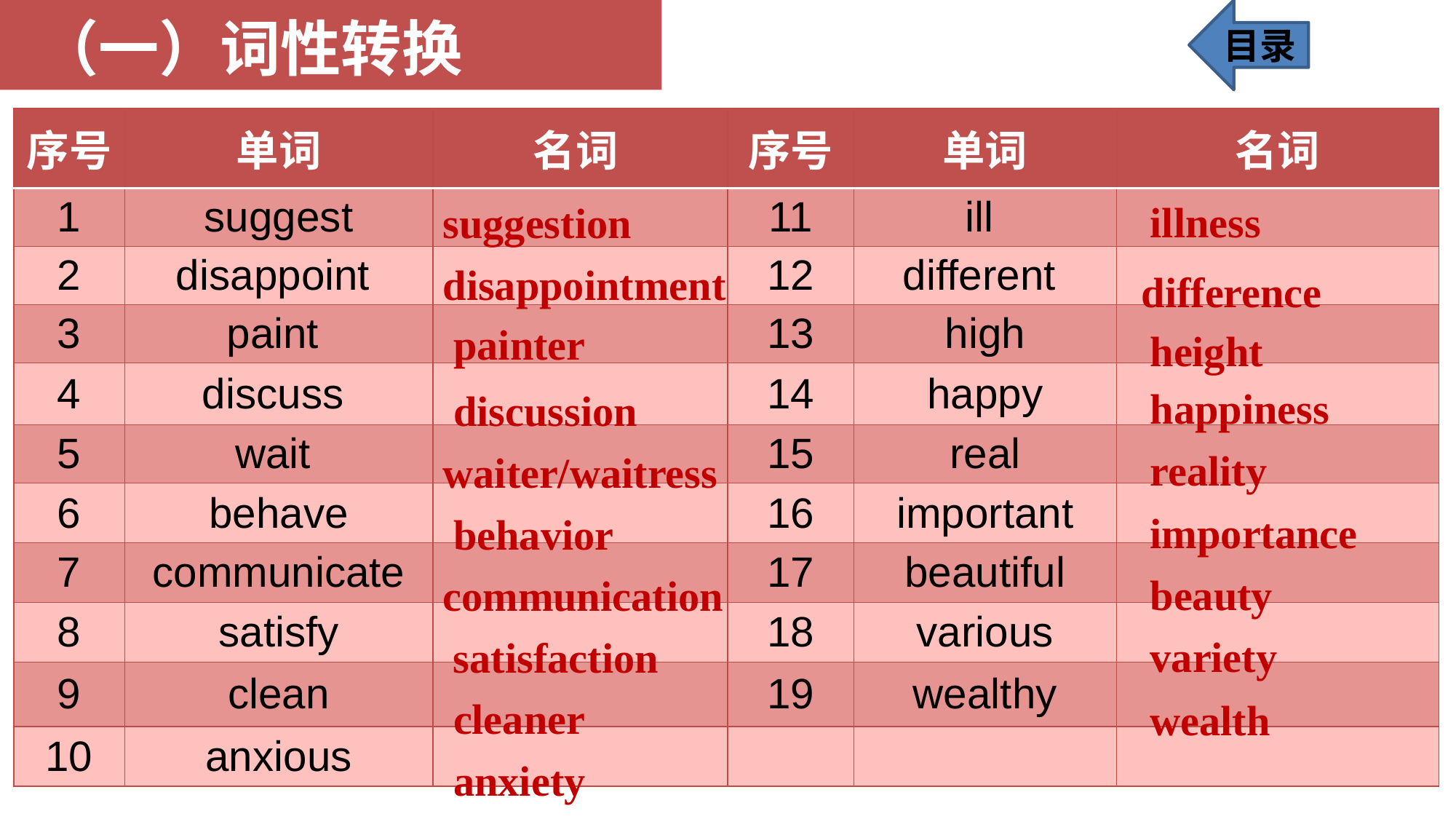

目录
（一）词性转换
280
| 序号 | 单词 | 名词 | 序号 | 单词 | 名词 |
| --- | --- | --- | --- | --- | --- |
| 1 | suggest |  | 11 | ill |  |
| 2 | disappoint |  | 12 | different |  |
| 3 | paint |  | 13 | high |  |
| 4 | discuss |  | 14 | happy |  |
| 5 | wait |  | 15 | real |  |
| 6 | behave |  | 16 | important |  |
| 7 | communicate |  | 17 | beautiful |  |
| 8 | satisfy |  | 18 | various |  |
| 9 | clean |  | 19 | wealthy |  |
| 10 | anxious |  |  |  |  |
illness
suggestion
disappointment
difference
painter
height
happiness
discussion
reality
waiter/waitress
importance
behavior
beauty
communication
variety
satisfaction
cleaner
wealth
anxiety